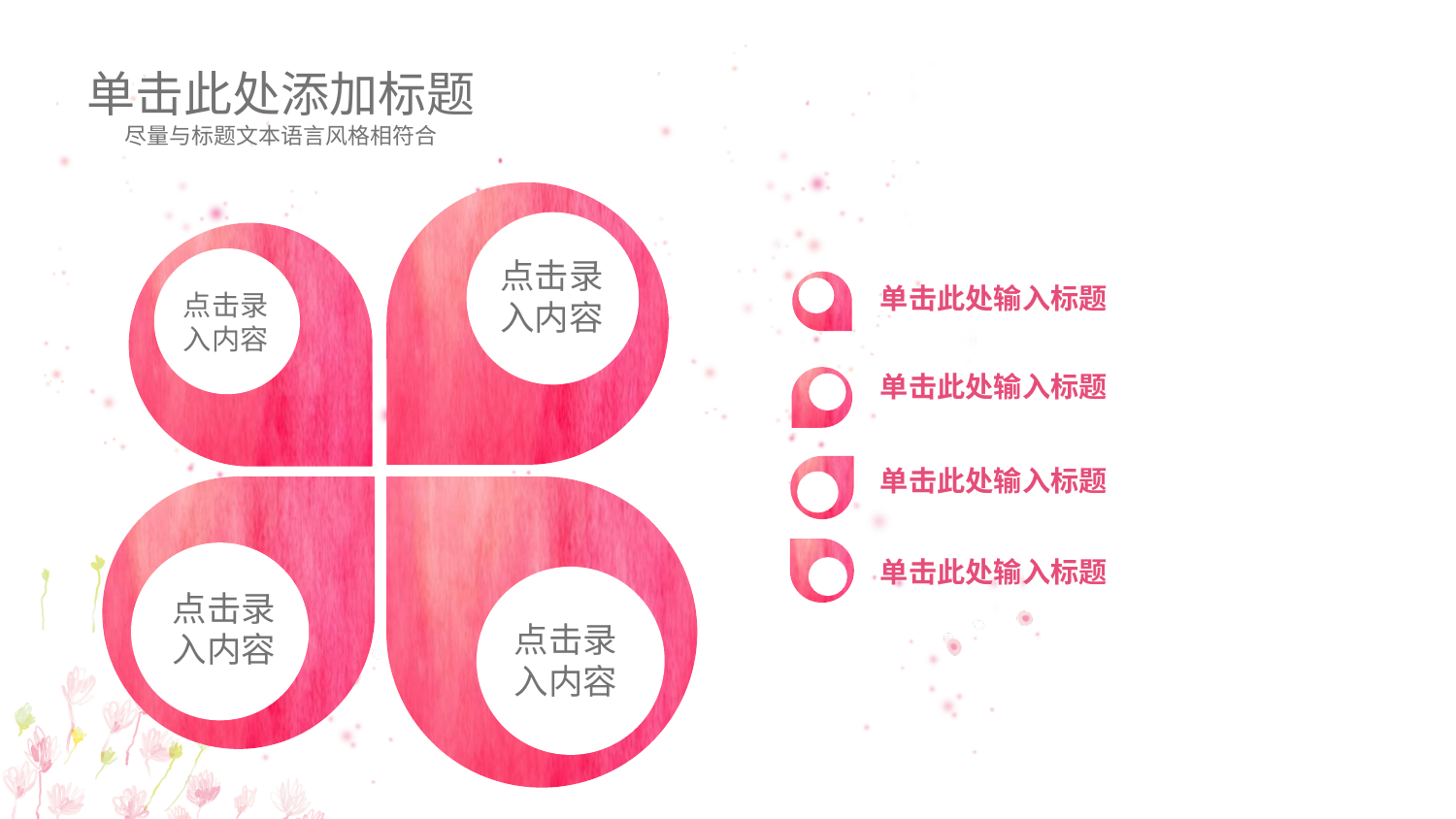

单击此处添加标题
尽量与标题文本语言风格相符合

点击录
入内容

点击录
入内容
单击此处输入标题

单击此处输入标题

单击此处输入标题

点击录
入内容

点击录
入内容

单击此处输入标题